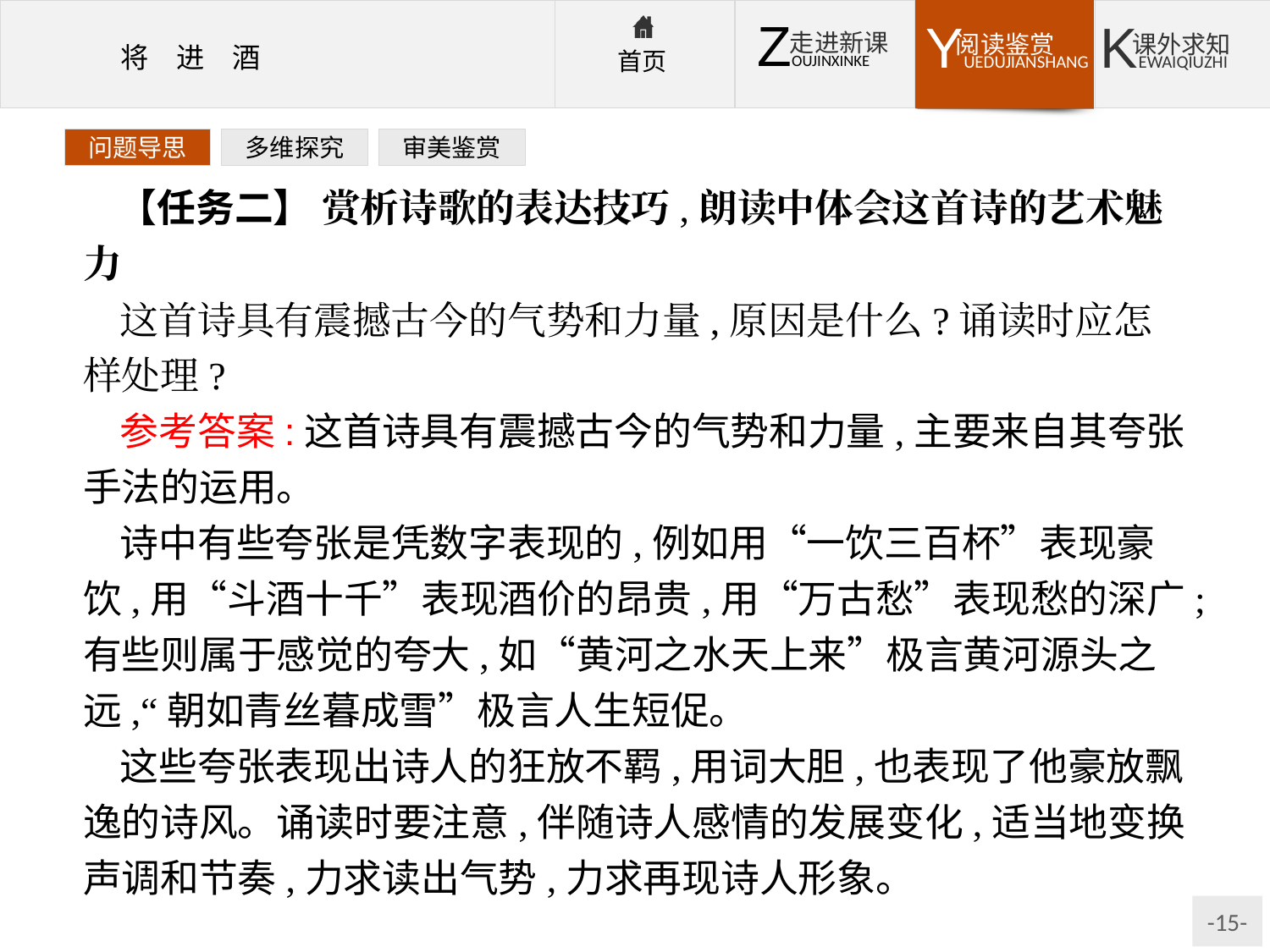

问题导思
多维探究
审美鉴赏
【任务二】 赏析诗歌的表达技巧,朗读中体会这首诗的艺术魅力
这首诗具有震撼古今的气势和力量,原因是什么?诵读时应怎样处理?
参考答案:这首诗具有震撼古今的气势和力量,主要来自其夸张手法的运用。
诗中有些夸张是凭数字表现的,例如用“一饮三百杯”表现豪饮,用“斗酒十千”表现酒价的昂贵,用“万古愁”表现愁的深广;有些则属于感觉的夸大,如“黄河之水天上来”极言黄河源头之远,“朝如青丝暮成雪”极言人生短促。
这些夸张表现出诗人的狂放不羁,用词大胆,也表现了他豪放飘逸的诗风。诵读时要注意,伴随诗人感情的发展变化,适当地变换声调和节奏,力求读出气势,力求再现诗人形象。